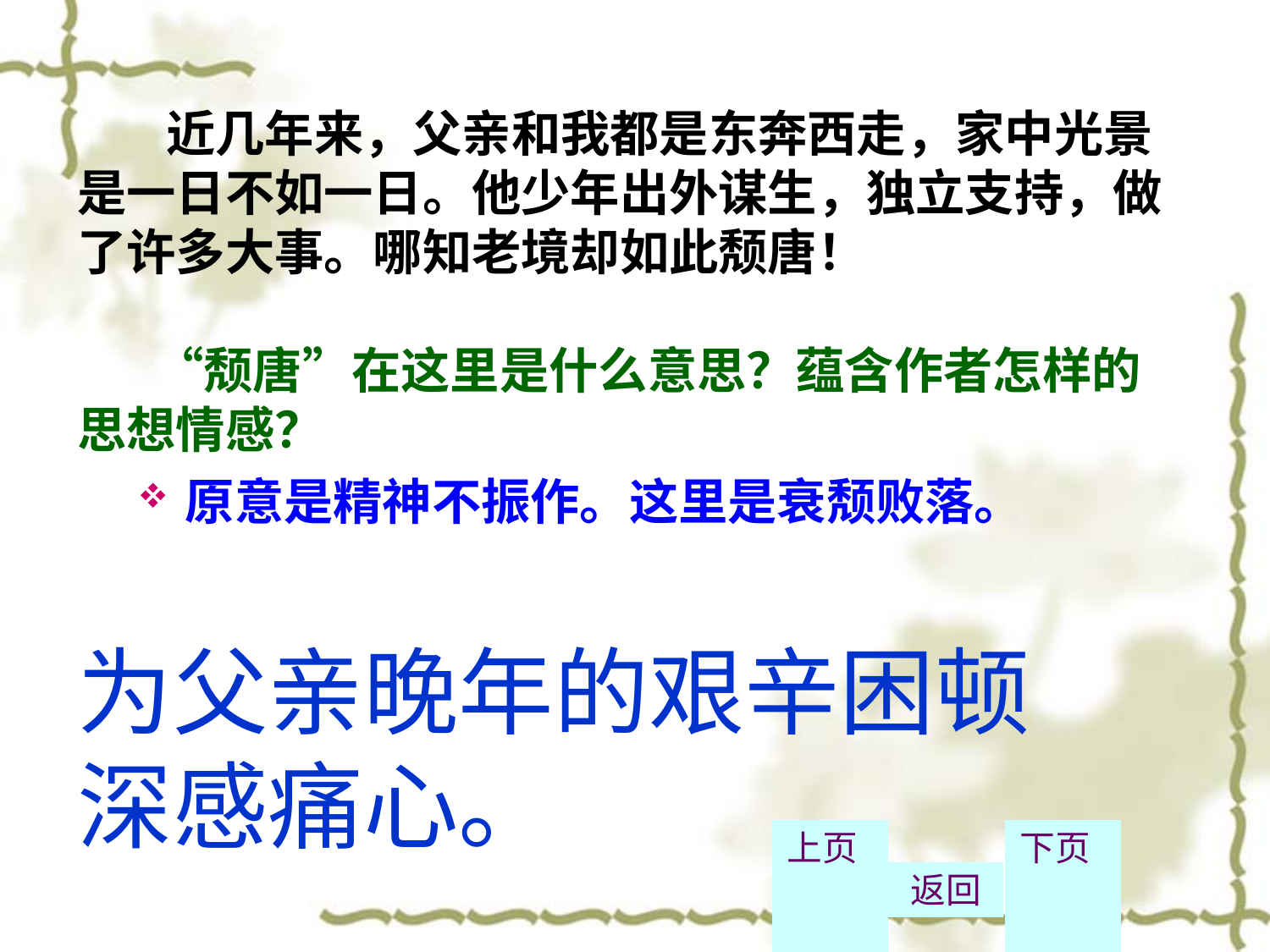

# 近几年来，父亲和我都是东奔西走，家中光景是一日不如一日。他少年出外谋生，独立支持，做了许多大事。哪知老境却如此颓唐！ “颓唐”在这里是什么意思？蕴含作者怎样的思想情感？
原意是精神不振作。这里是衰颓败落。

为父亲晚年的艰辛困顿
深感痛心。
上页
返回
下页